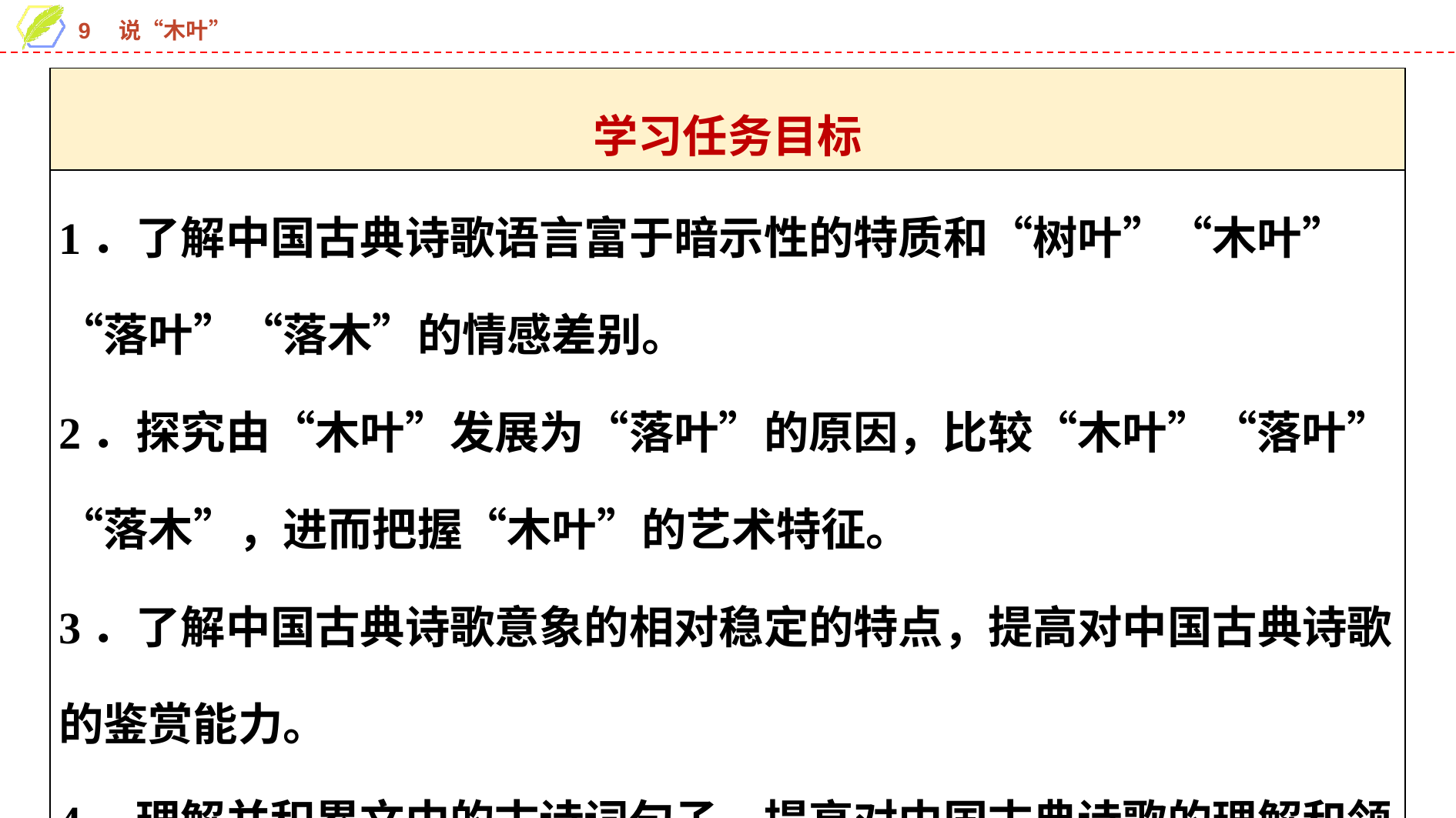

| 学习任务目标 |
| --- |
| 1．了解中国古典诗歌语言富于暗示性的特质和“树叶”“木叶”“落叶”“落木”的情感差别。 2．探究由“木叶”发展为“落叶”的原因，比较“木叶”“落叶”“落木”，进而把握“木叶”的艺术特征。 3．了解中国古典诗歌意象的相对稳定的特点，提高对中国古典诗歌的鉴赏能力。 4．理解并积累文中的古诗词句子，提高对中国古典诗歌的理解和领悟能力。 |